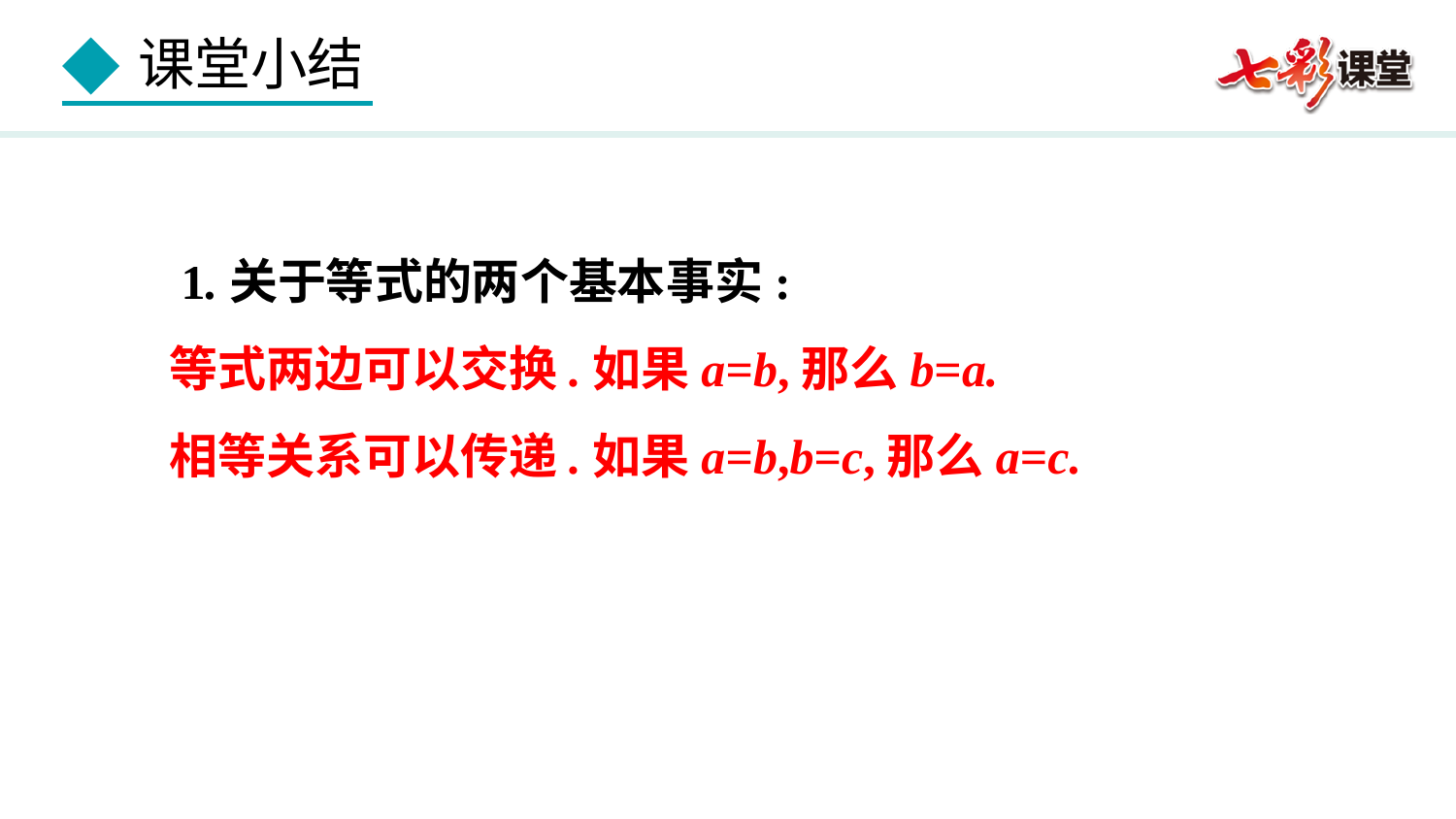

1.关于等式的两个基本事实:
等式两边可以交换.如果a=b,那么b=a.
相等关系可以传递.如果a=b,b=c,那么a=c.